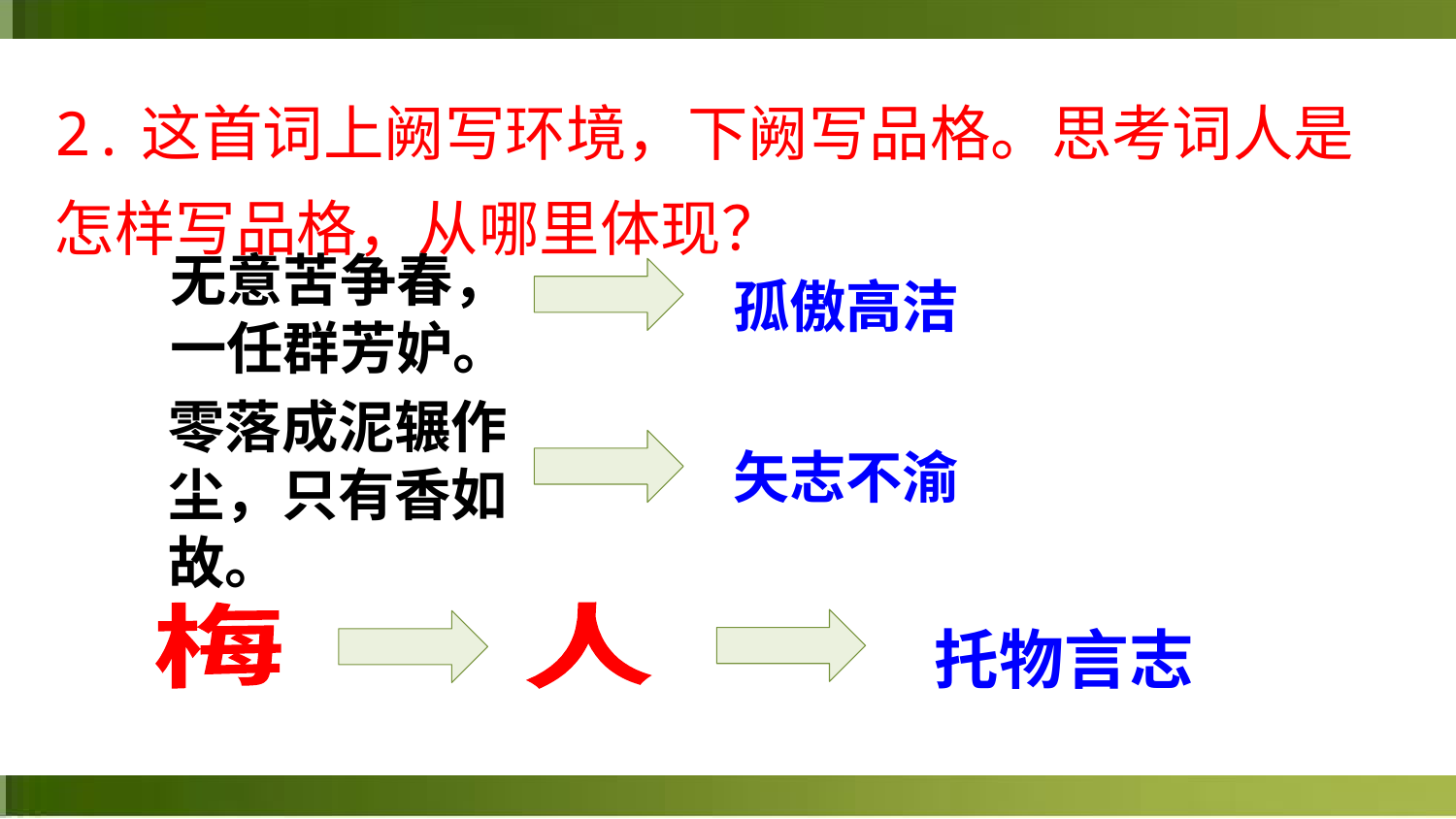

2.这首词上阙写环境，下阙写品格。思考词人是怎样写品格，从哪里体现？
无意苦争春，
一任群芳妒。

孤傲高洁
零落成泥辗作尘，只有香如故。

矢志不渝
梅
人

托物言志